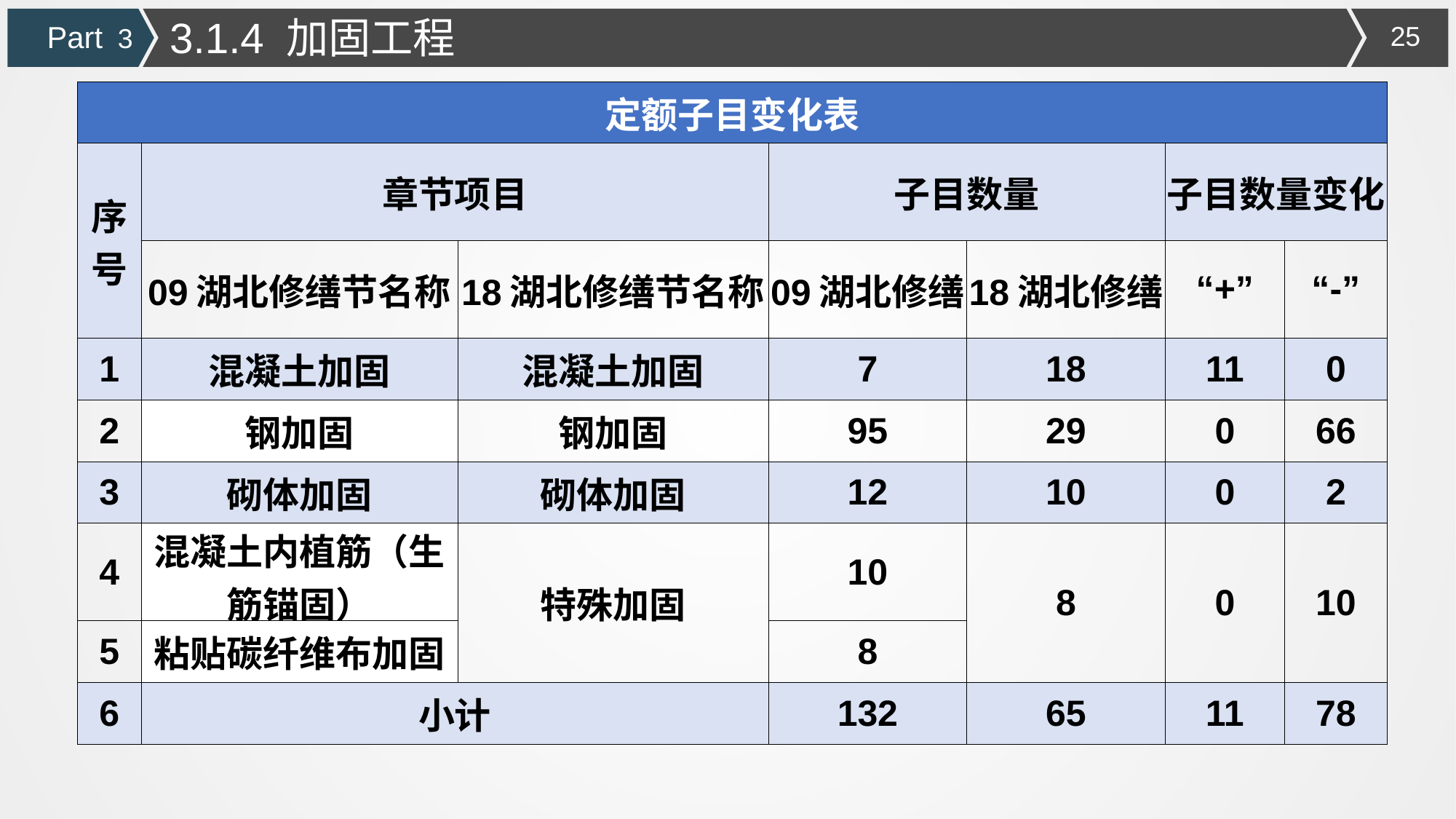

3.1.4 加固工程
Part  3
| 定额子目变化表 |  |  |  |  |  |  |
| --- | --- | --- | --- | --- | --- | --- |
| 序号 | 章节项目 |  | 子目数量 |  | 子目数量变化 |  |
|  | 09湖北修缮节名称 | 18湖北修缮节名称 | 09湖北修缮 | 18湖北修缮 | “+” | “-” |
| 1 | 混凝土加固 | 混凝土加固 | 7 | 18 | 11 | 0 |
| 2 | 钢加固 | 钢加固 | 95 | 29 | 0 | 66 |
| 3 | 砌体加固 | 砌体加固 | 12 | 10 | 0 | 2 |
| 4 | 混凝土内植筋（生筋锚固） | 特殊加固 | 10 | 8 | 0 | 10 |
| 5 | 粘贴碳纤维布加固 |  | 8 |  |  |  |
| 6 | 小计 |  | 132 | 65 | 11 | 78 |